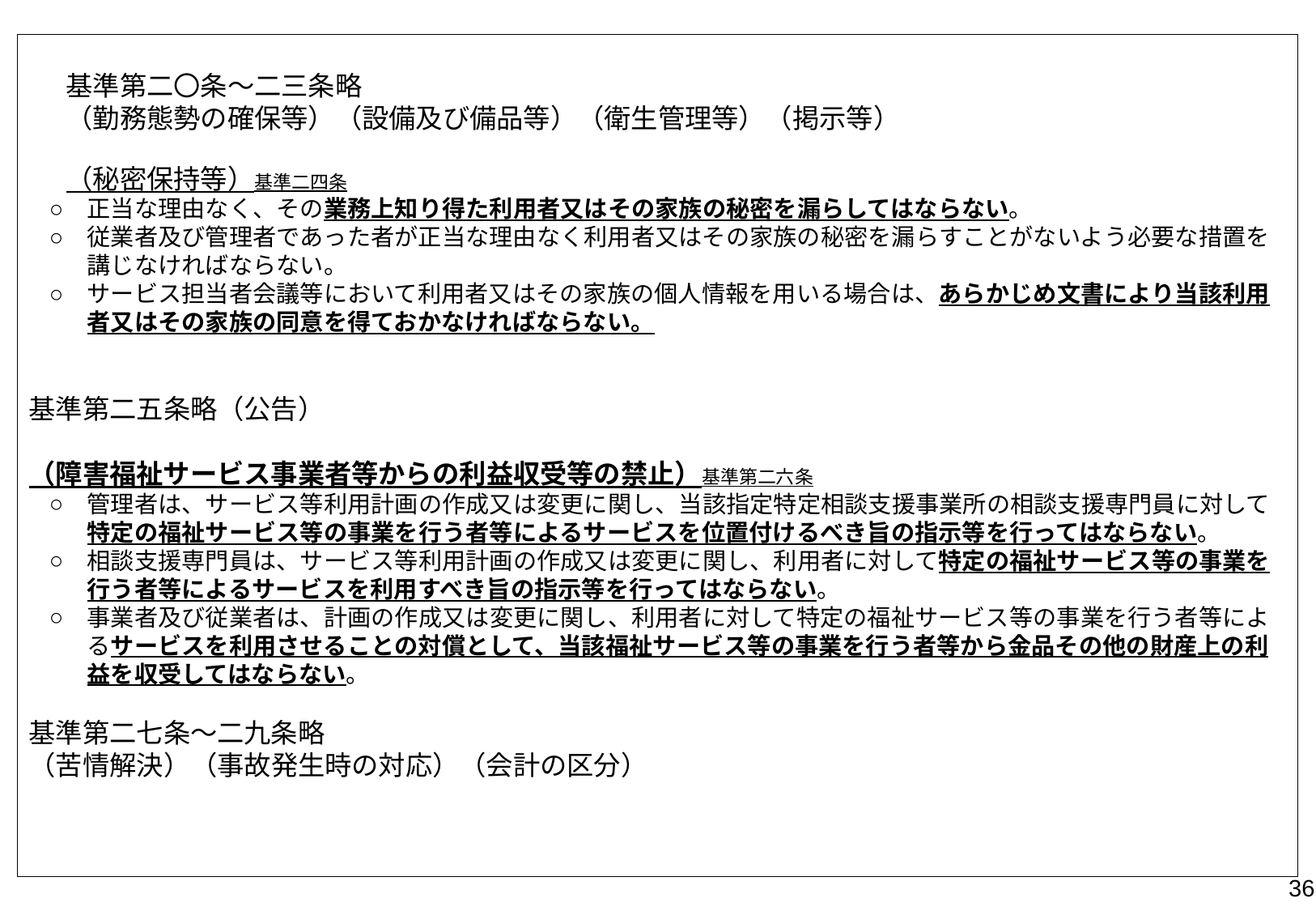

基準第二〇条～二三条略
（勤務態勢の確保等）（設備及び備品等）（衛生管理等）（掲示等）

（秘密保持等）基準二四条
正当な理由なく、その業務上知り得た利用者又はその家族の秘密を漏らしてはならない。
従業者及び管理者であった者が正当な理由なく利用者又はその家族の秘密を漏らすことがないよう必要な措置を講じなければならない。
サービス担当者会議等において利用者又はその家族の個人情報を用いる場合は、あらかじめ文書により当該利用者又はその家族の同意を得ておかなければならない。

基準第二五条略（公告）

（障害福祉サービス事業者等からの利益収受等の禁止）基準第二六条
管理者は、サービス等利用計画の作成又は変更に関し、当該指定特定相談支援事業所の相談支援専門員に対して特定の福祉サービス等の事業を行う者等によるサービスを位置付けるべき旨の指示等を行ってはならない。
相談支援専門員は、サービス等利用計画の作成又は変更に関し、利用者に対して特定の福祉サービス等の事業を行う者等によるサービスを利用すべき旨の指示等を行ってはならない。
事業者及び従業者は、計画の作成又は変更に関し、利用者に対して特定の福祉サービス等の事業を行う者等によるサービスを利用させることの対償として、当該福祉サービス等の事業を行う者等から金品その他の財産上の利益を収受してはならない。

基準第二七条～二九条略
（苦情解決）（事故発生時の対応）（会計の区分）
36